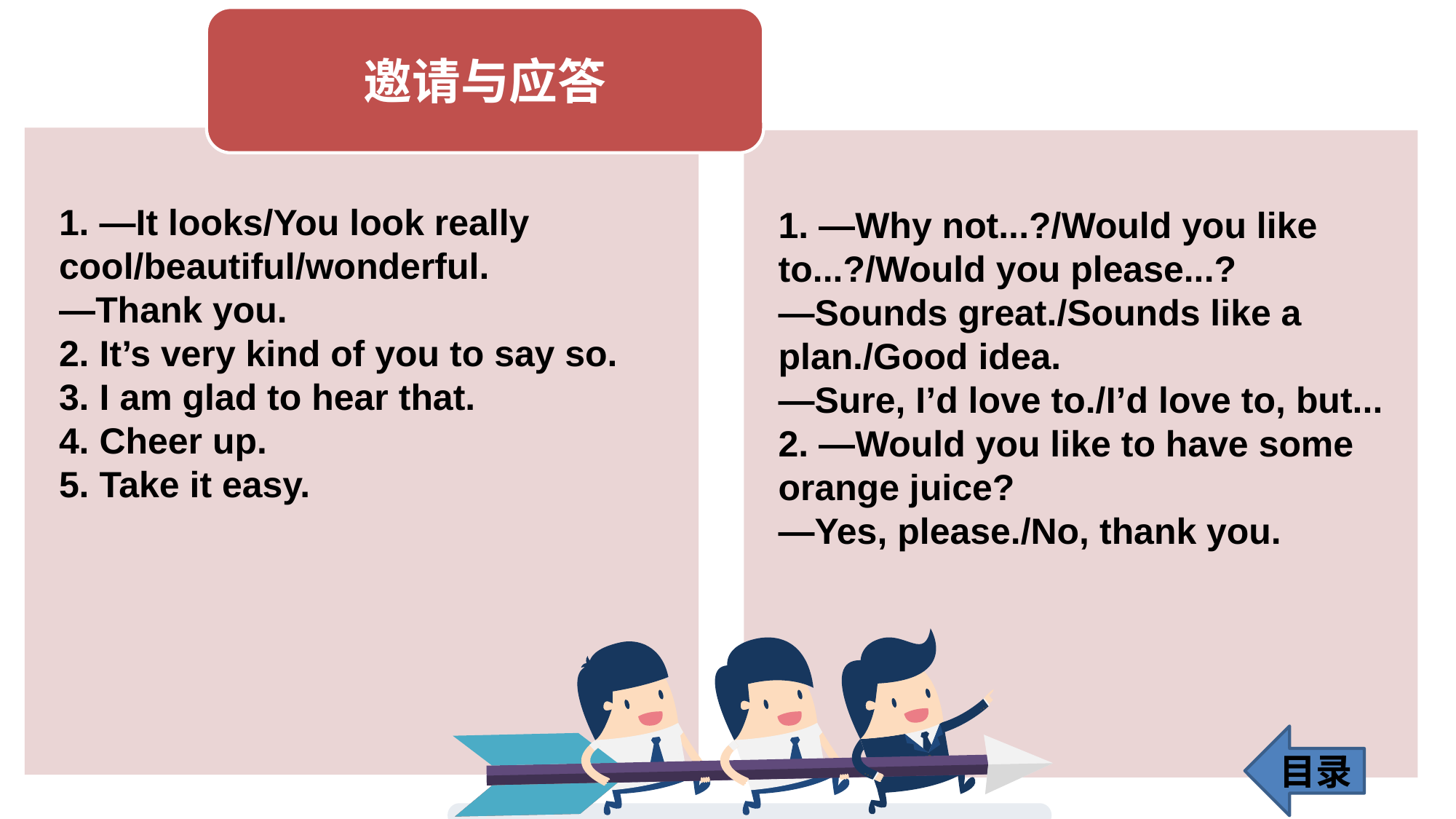

表扬与鼓励

邀请与应答

1. —It looks/You look really cool/beautiful/wonderful.
—Thank you.
2. It’s very kind of you to say so.
3. I am glad to hear that.
4. Cheer up.
5. Take it easy.
1. —Why not...?/Would you like to...?/Would you please...?
—Sounds great./Sounds like a plan./Good idea.
—Sure, I’d love to./I’d love to, but...
2. —Would you like to have some orange juice?
—Yes, please./No, thank you.

目录
139